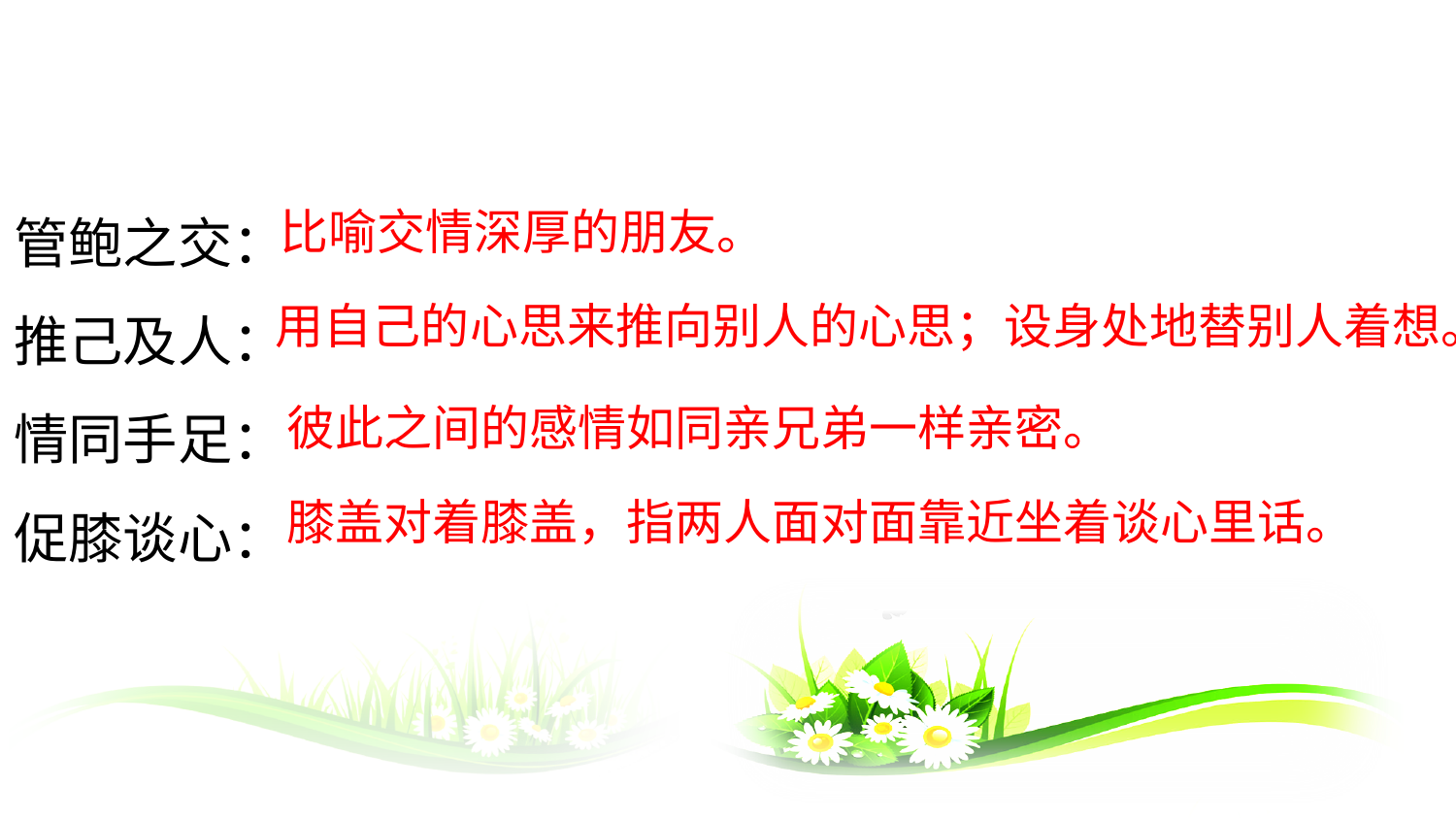

管鲍之交：
推己及人：
情同手足：
促膝谈心：
比喻交情深厚的朋友。
用自己的心思来推向别人的心思；设身处地替别人着想。
彼此之间的感情如同亲兄弟一样亲密。
膝盖对着膝盖，指两人面对面靠近坐着谈心里话。